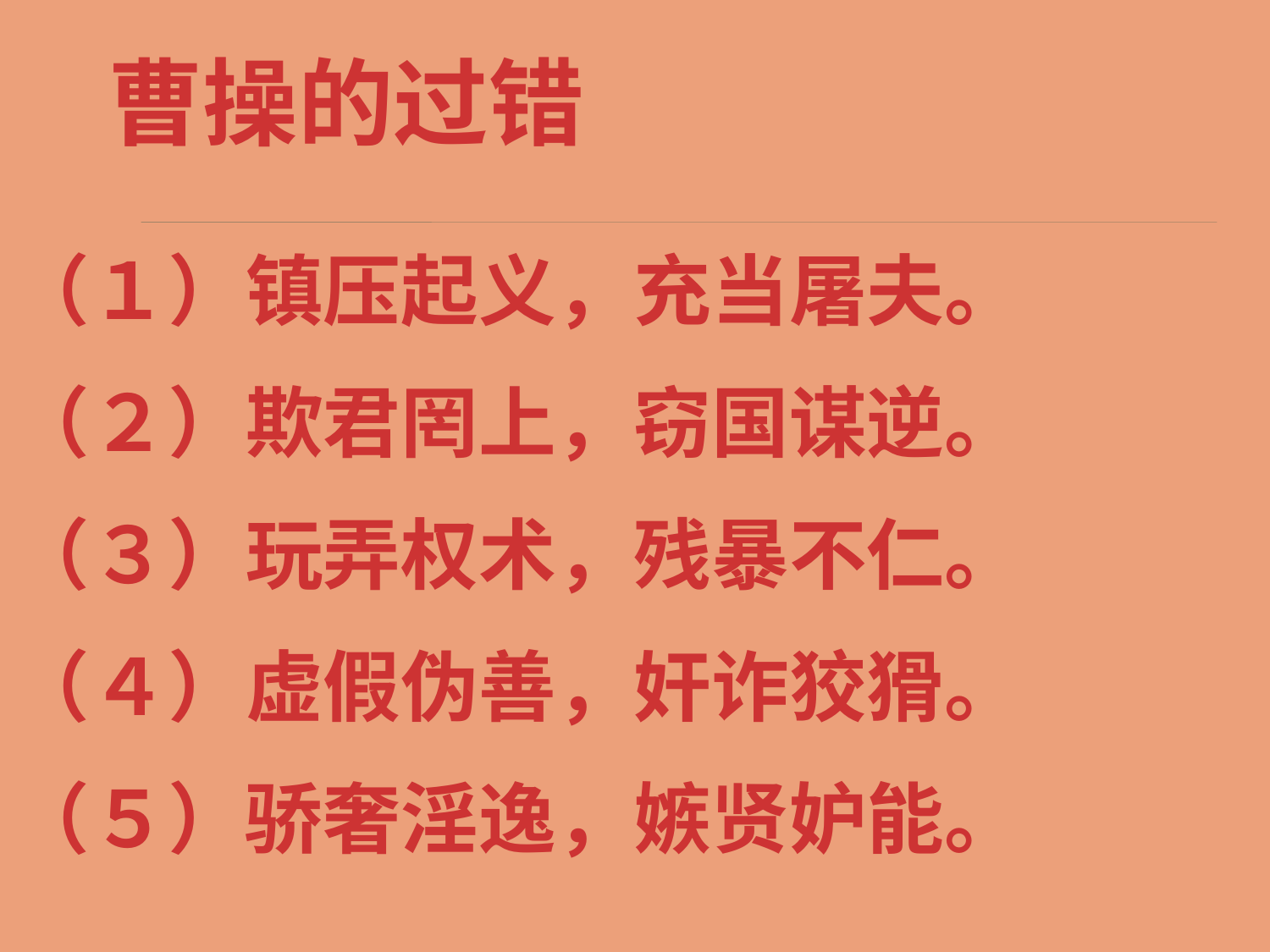

曹操的过错
（１）镇压起义，充当屠夫。
（２）欺君罔上，窃国谋逆。
（３）玩弄权术，残暴不仁。
（４）虚假伪善，奸诈狡猾。
（５）骄奢淫逸，嫉贤妒能。